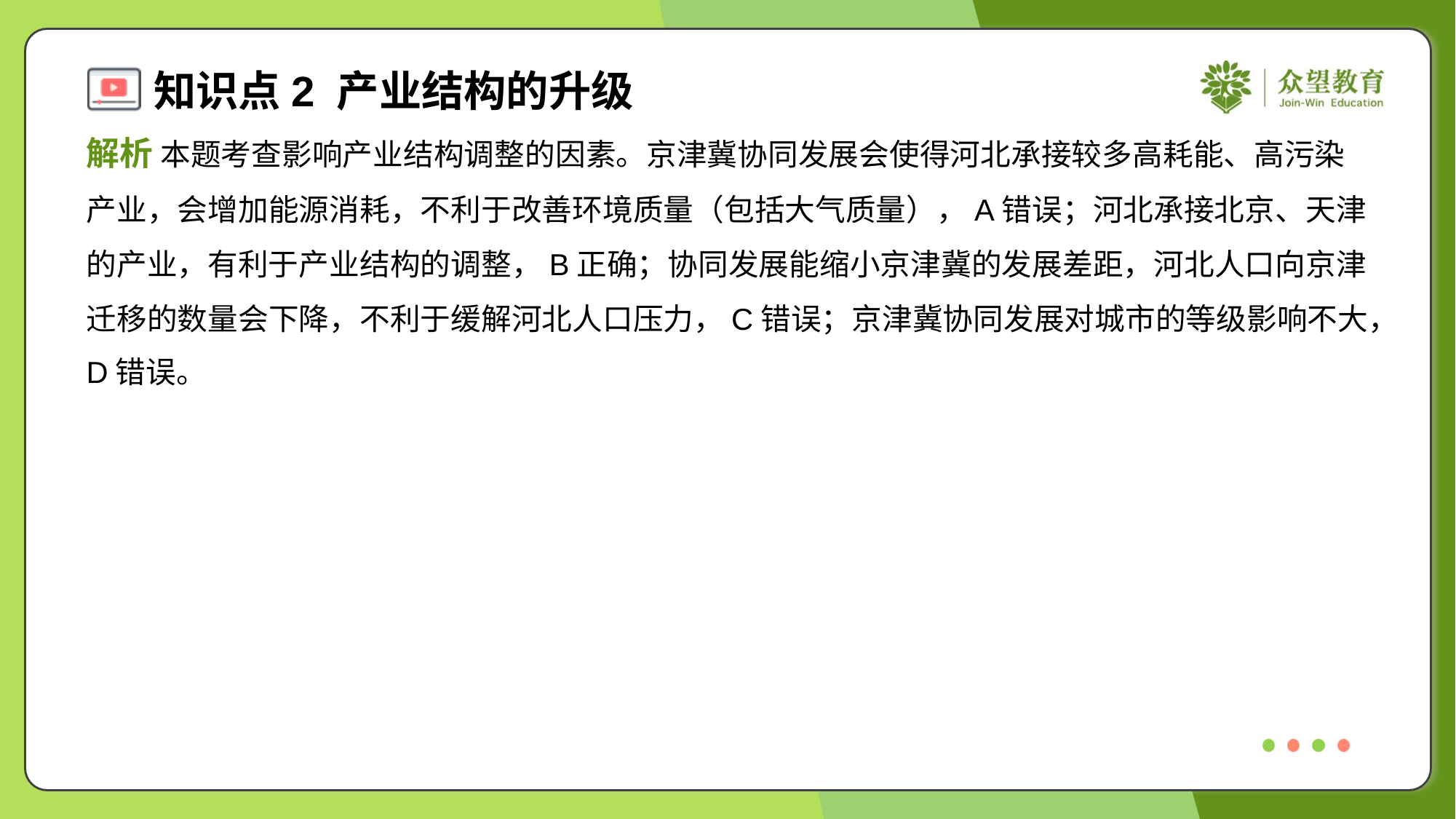

解析 本题考查影响产业结构调整的因素。京津冀协同发展会使得河北承接较多高耗能、高污染
产业，会增加能源消耗，不利于改善环境质量（包括大气质量），A错误；河北承接北京、天津
的产业，有利于产业结构的调整，B正确；协同发展能缩小京津冀的发展差距，河北人口向京津
迁移的数量会下降，不利于缓解河北人口压力，C错误；京津冀协同发展对城市的等级影响不大，
D错误。